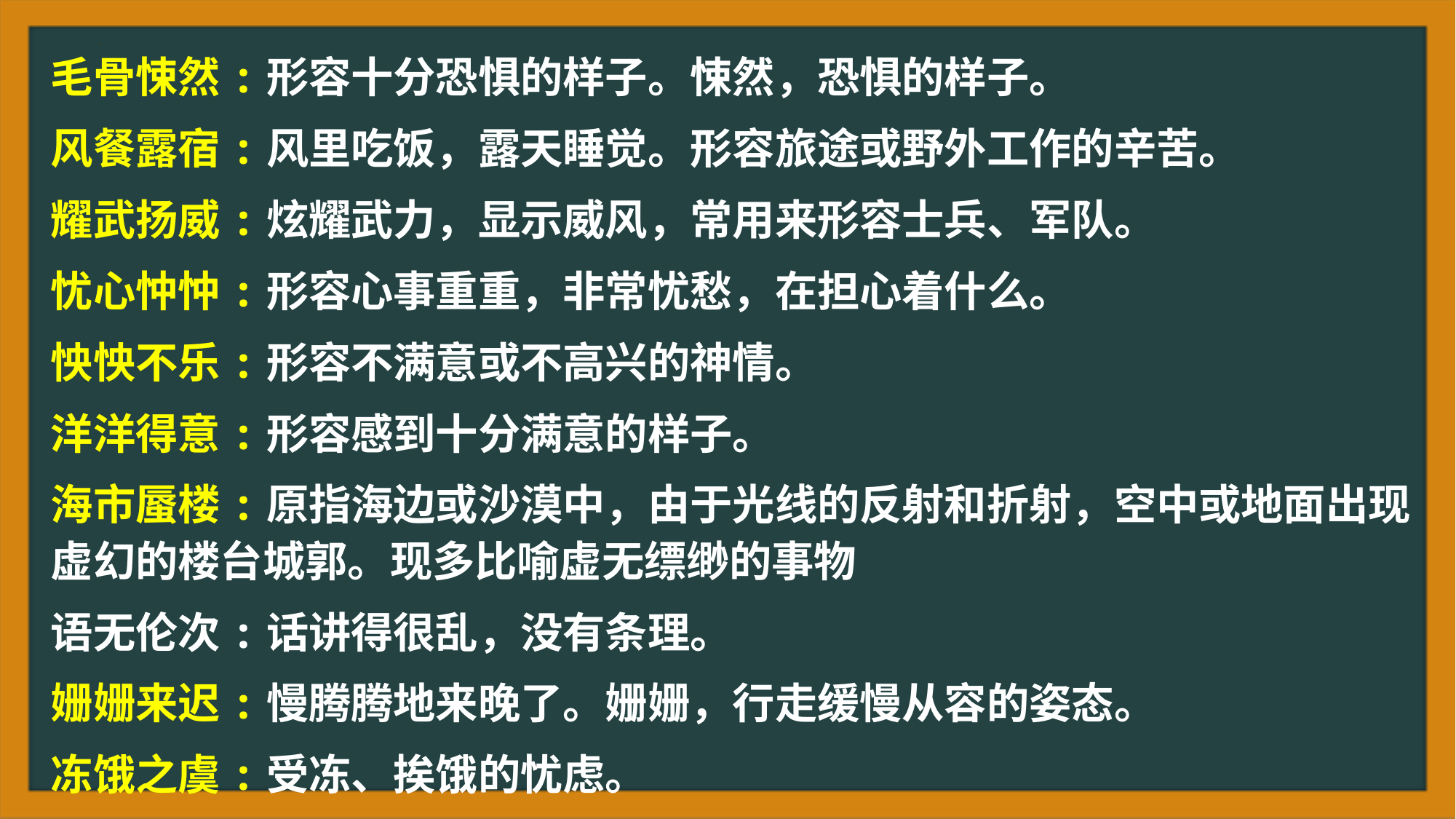

毛骨悚然:形容十分恐惧的样子。悚然，恐惧的样子。
风餐露宿:风里吃饭，露天睡觉。形容旅途或野外工作的辛苦。
耀武扬威:炫耀武力，显示威风，常用来形容士兵、军队。
忧心忡忡:形容心事重重，非常忧愁，在担心着什么。
怏怏不乐:形容不满意或不高兴的神情。
洋洋得意:形容感到十分满意的样子。
海市蜃楼:原指海边或沙漠中，由于光线的反射和折射，空中或地面出现虚幻的楼台城郭。现多比喻虚无缥缈的事物
语无伦次:话讲得很乱，没有条理。
姗姗来迟:慢腾腾地来晚了。姗姗，行走缓慢从容的姿态。
冻饿之虞:受冻、挨饿的忧虑。